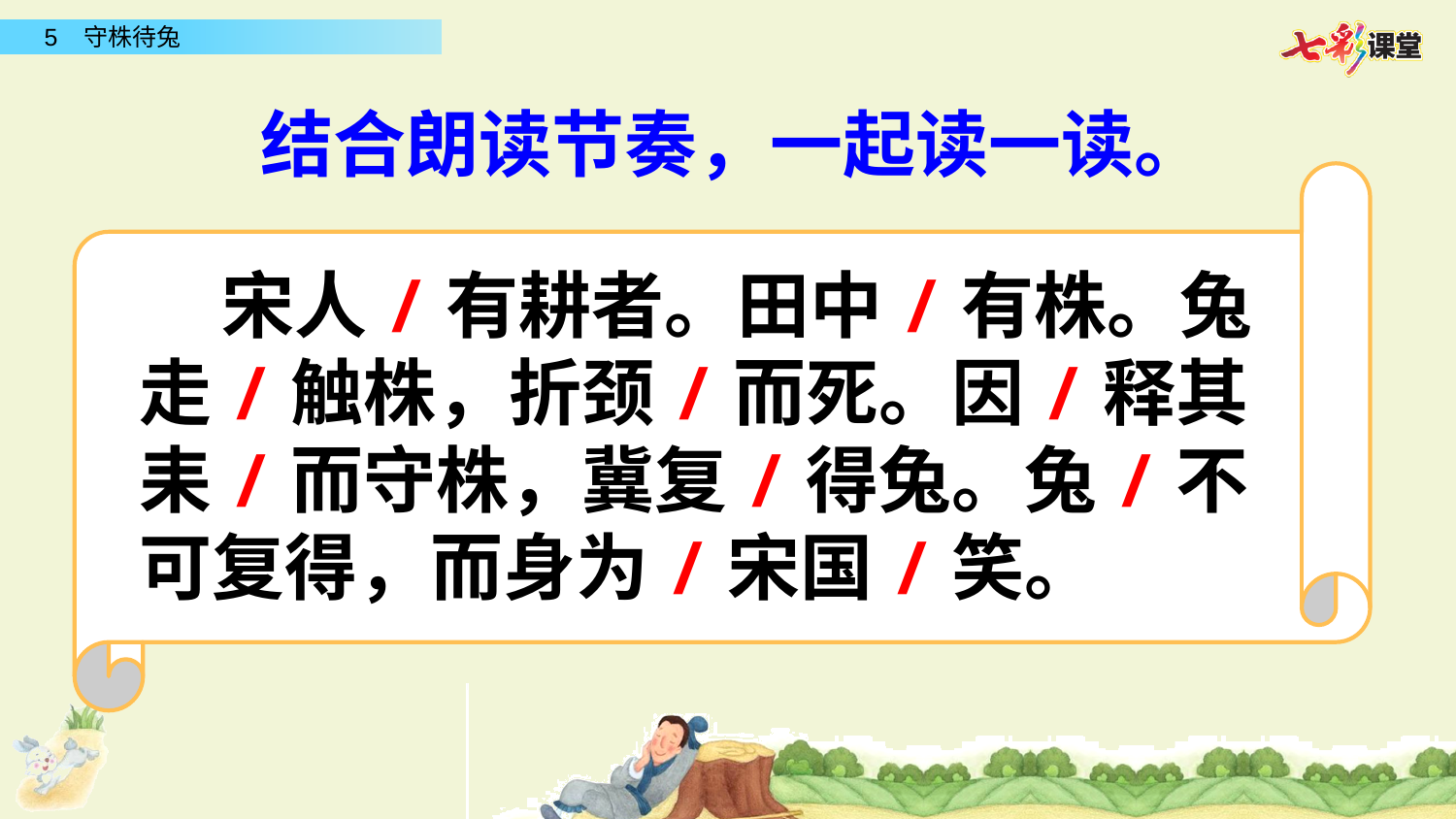

结合朗读节奏，一起读一读。

    宋人/有耕者。田中/有株。兔走/触株，折颈/而死。因/释其耒/而守株，冀复/得兔。兔/不可复得，而身为/宋国/笑。